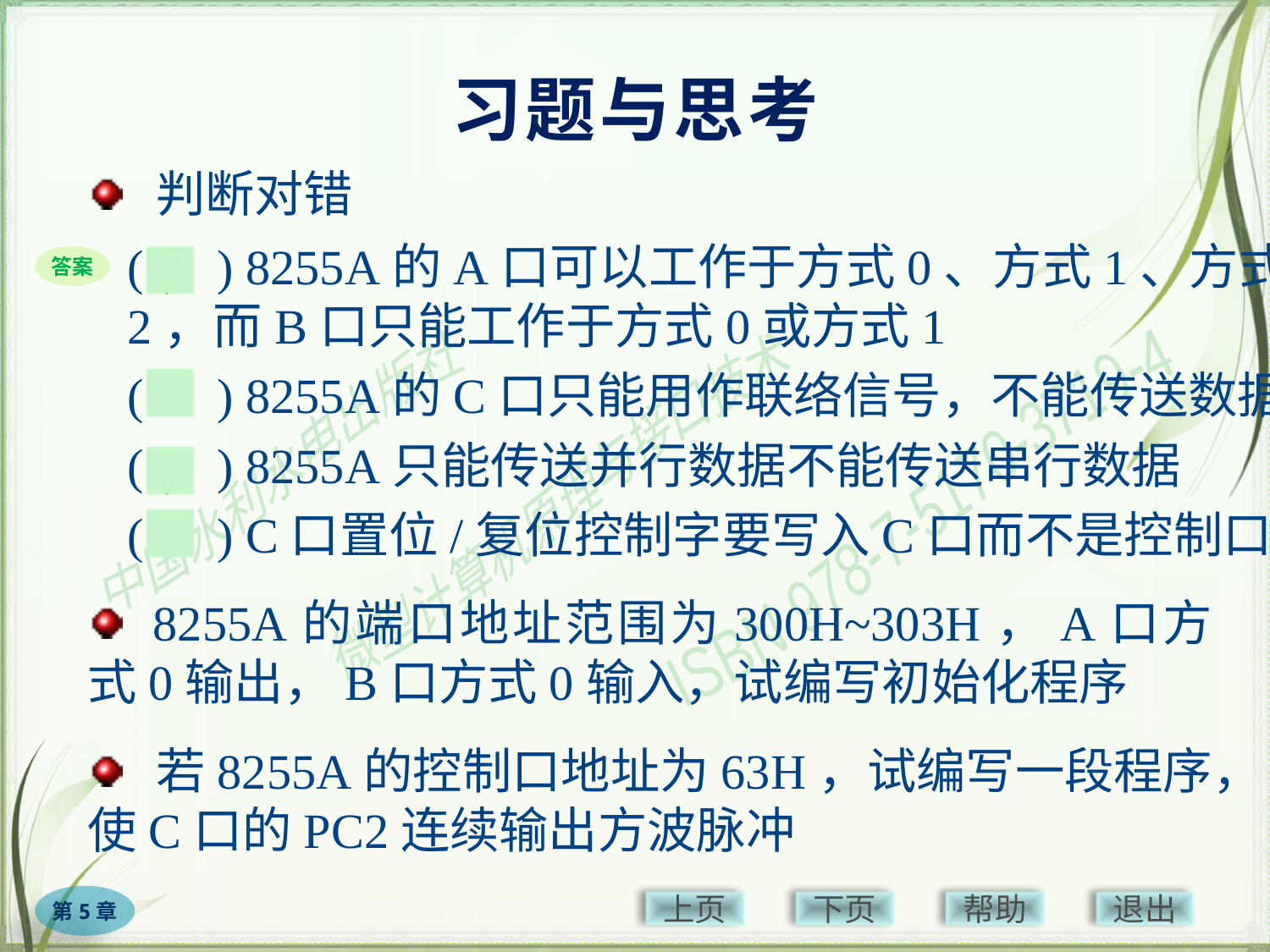

# 习题与思考
  判断对错
(　) 8255A的A口可以工作于方式0、方式1、方式2，而B口只能工作于方式0或方式1
(　) 8255A的C口只能用作联络信号，不能传送数据
(　) 8255A只能传送并行数据不能传送串行数据
(　) C口置位/复位控制字要写入C口而不是控制口

√

答案
×

√

×

  8255A的端口地址范围为300H~303H，A口方式0输出，B口方式0输入，试编写初始化程序
  若8255A的控制口地址为63H，试编写一段程序，使C口的PC2连续输出方波脉冲